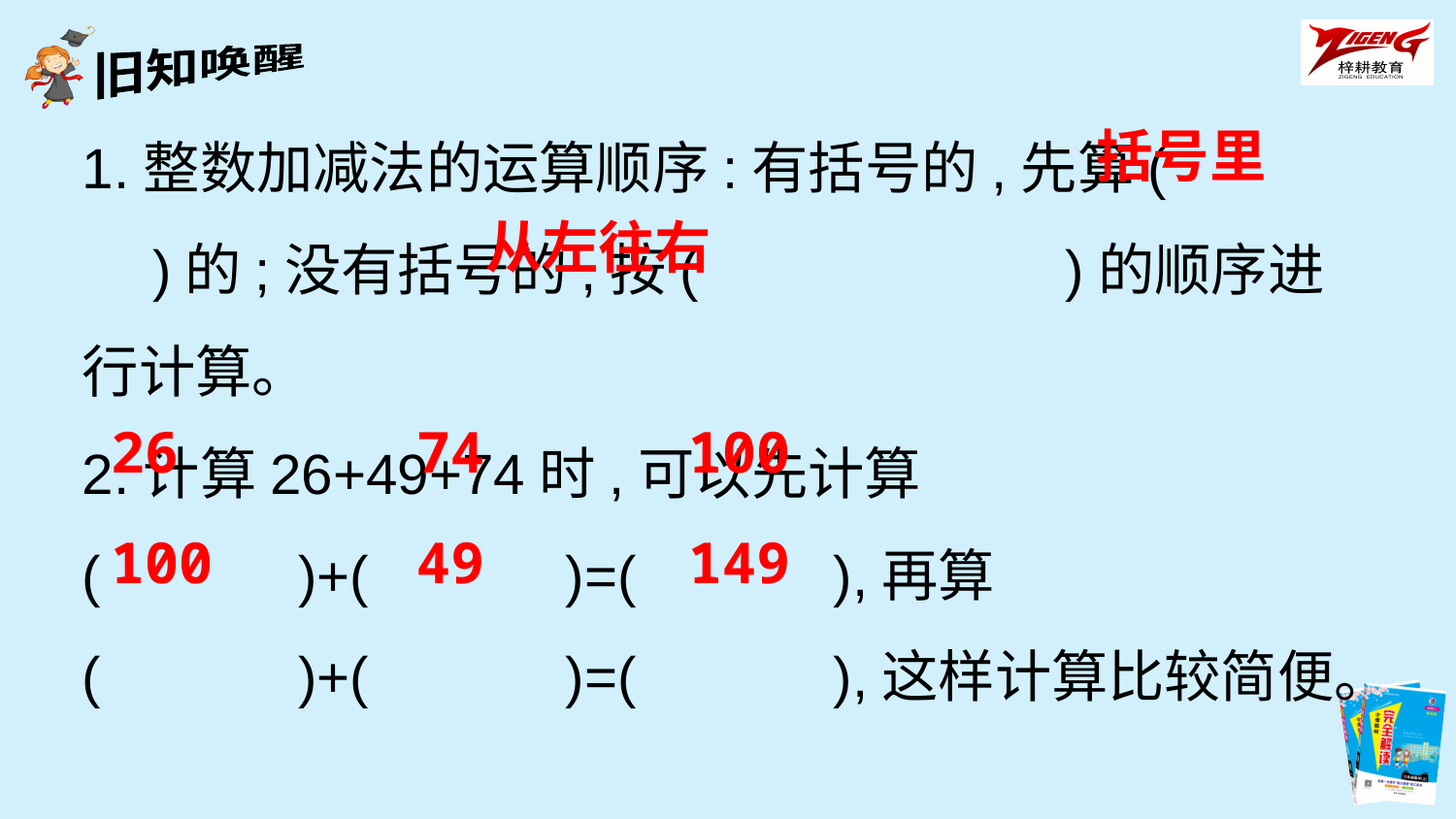

1.整数加减法的运算顺序:有括号的,先算(　　  　)的;没有括号的,按(　　　　　　)的顺序进行计算。
2.计算26+49+74时,可以先计算
(　　　)+(　　　)=(　　　),再算
(　　　)+(　　　)=(　　　),这样计算比较简便。
括号里
从左往右
26       74      100
100      49      149